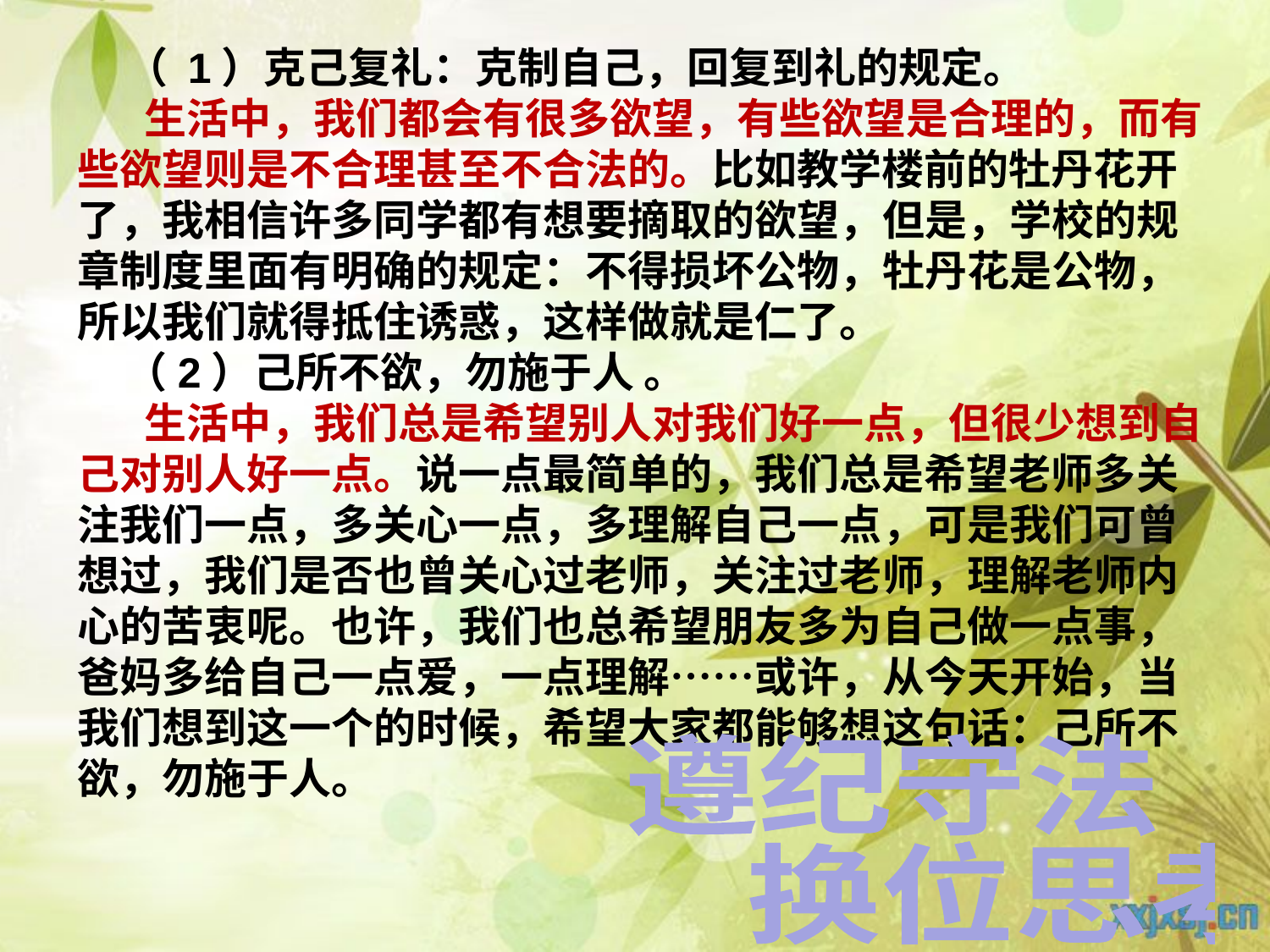

（ 1）克己复礼：克制自己，回复到礼的规定。  
       生活中，我们都会有很多欲望，有些欲望是合理的，而有些欲望则是不合理甚至不合法的。比如教学楼前的牡丹花开了，我相信许多同学都有想要摘取的欲望，但是，学校的规章制度里面有明确的规定：不得损坏公物，牡丹花是公物，所以我们就得抵住诱惑，这样做就是仁了。  
     （2）己所不欲，勿施于人 。 
       生活中，我们总是希望别人对我们好一点，但很少想到自己对别人好一点。说一点最简单的，我们总是希望老师多关注我们一点，多关心一点，多理解自己一点，可是我们可曾想过，我们是否也曾关心过老师，关注过老师，理解老师内心的苦衷呢。也许，我们也总希望朋友多为自己做一点事，爸妈多给自己一点爱，一点理解……或许，从今天开始，当我们想到这一个的时候，希望大家都能够想这句话：己所不欲，勿施于人。
遵纪守法
    换位思考